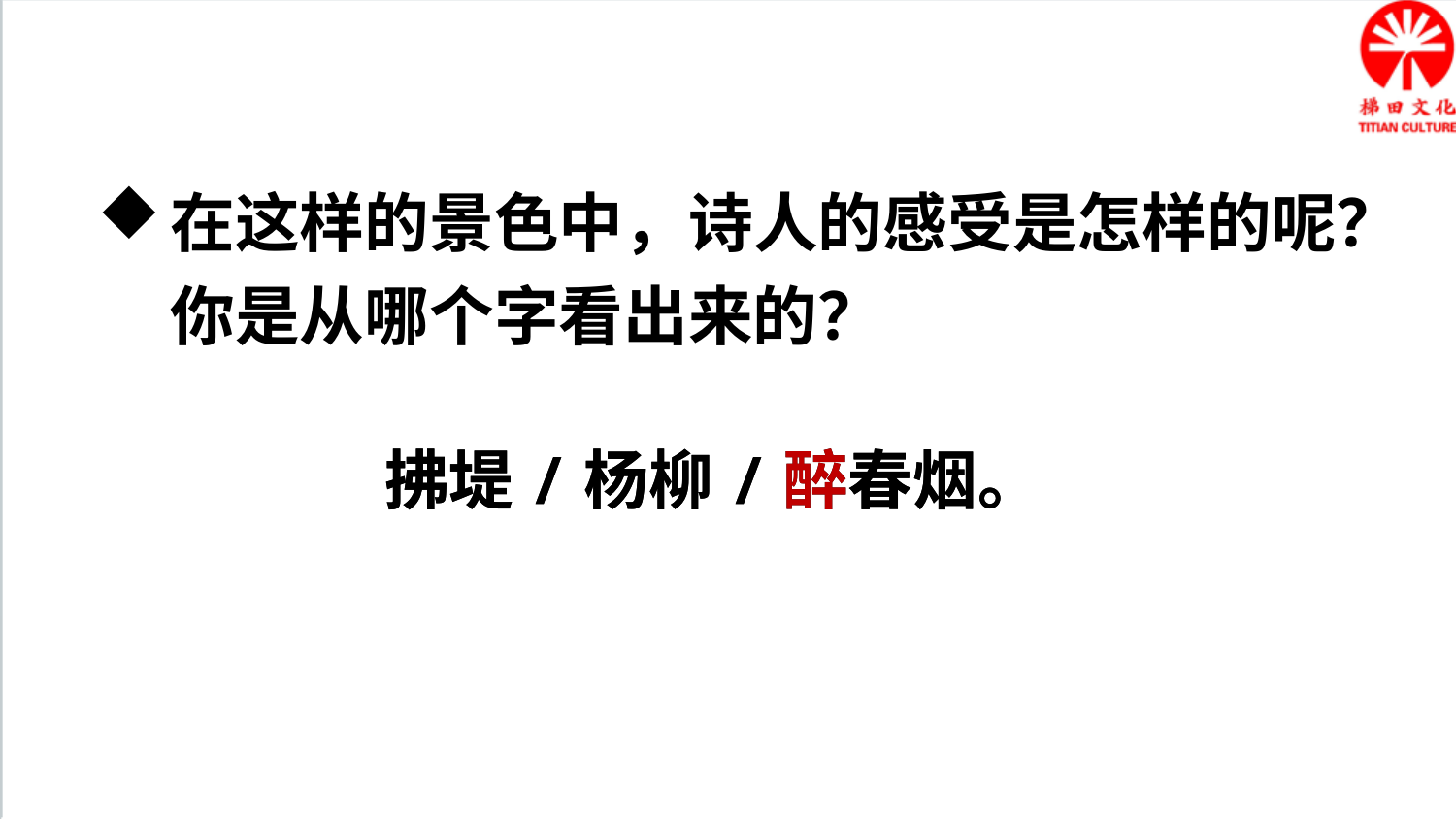

在这样的景色中，诗人的感受是怎样的呢？你是从哪个字看出来的？
拂堤/杨柳/醉春烟。
拂堤/杨柳/醉春烟。